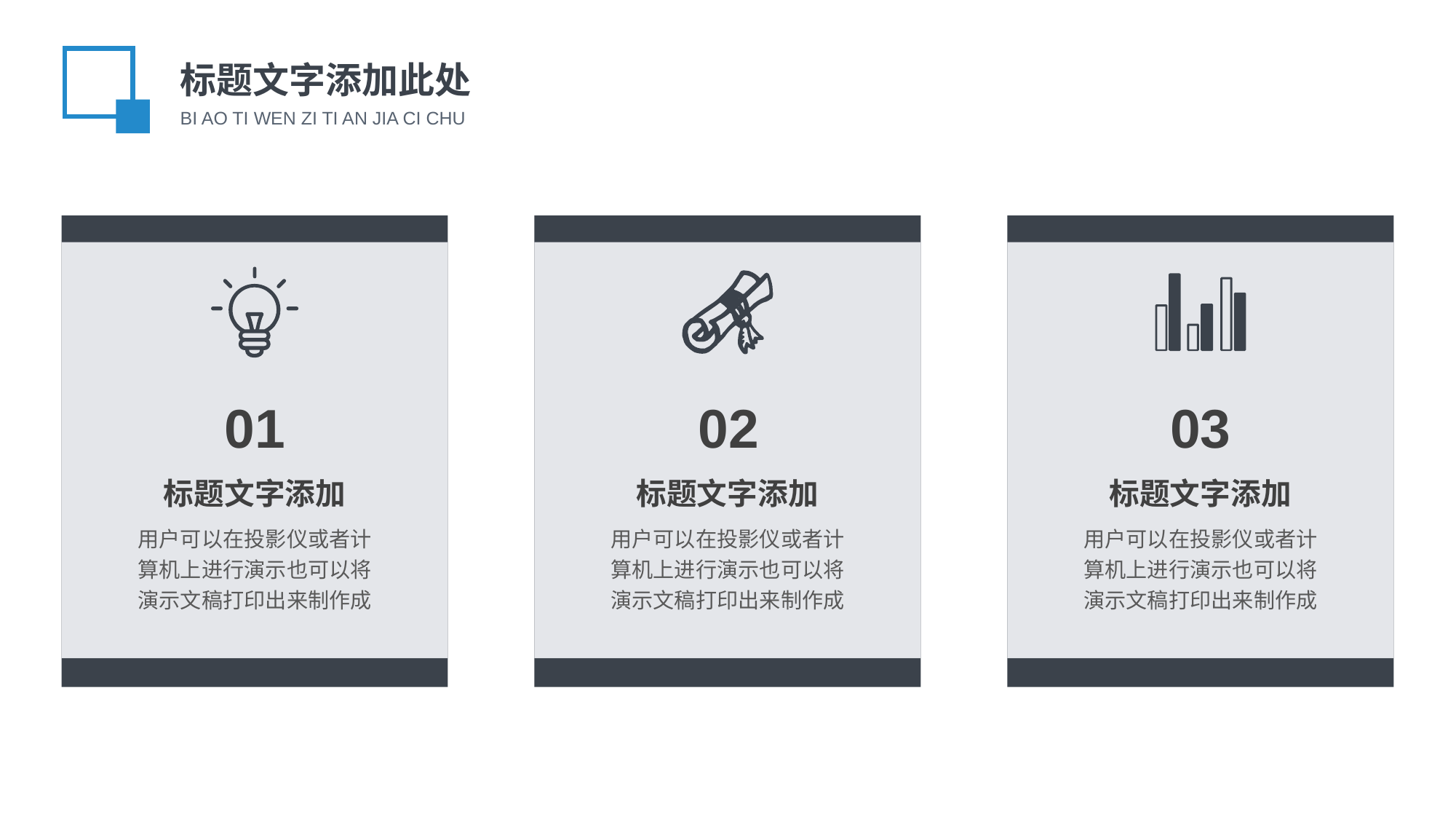

标题文字添加此处

BI AO TI WEN ZI TI AN JIA CI CHU

01
标题文字添加
用户可以在投影仪或者计算机上进行演示也可以将演示文稿打印出来制作成

02
标题文字添加
用户可以在投影仪或者计算机上进行演示也可以将演示文稿打印出来制作成

03
标题文字添加
用户可以在投影仪或者计算机上进行演示也可以将演示文稿打印出来制作成